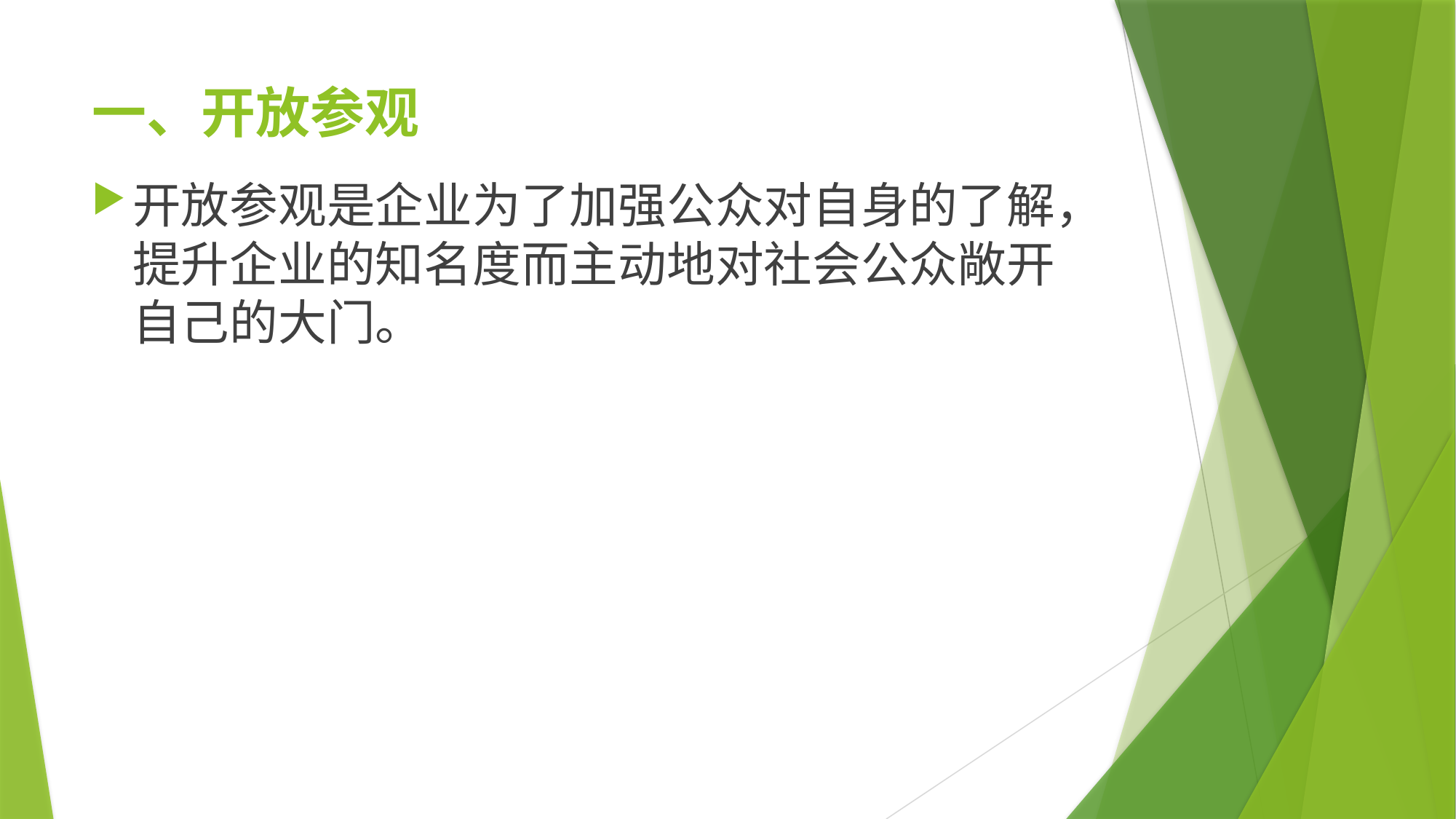

# 一、开放参观
开放参观是企业为了加强公众对自身的了解，提升企业的知名度而主动地对社会公众敞开自己的大门。